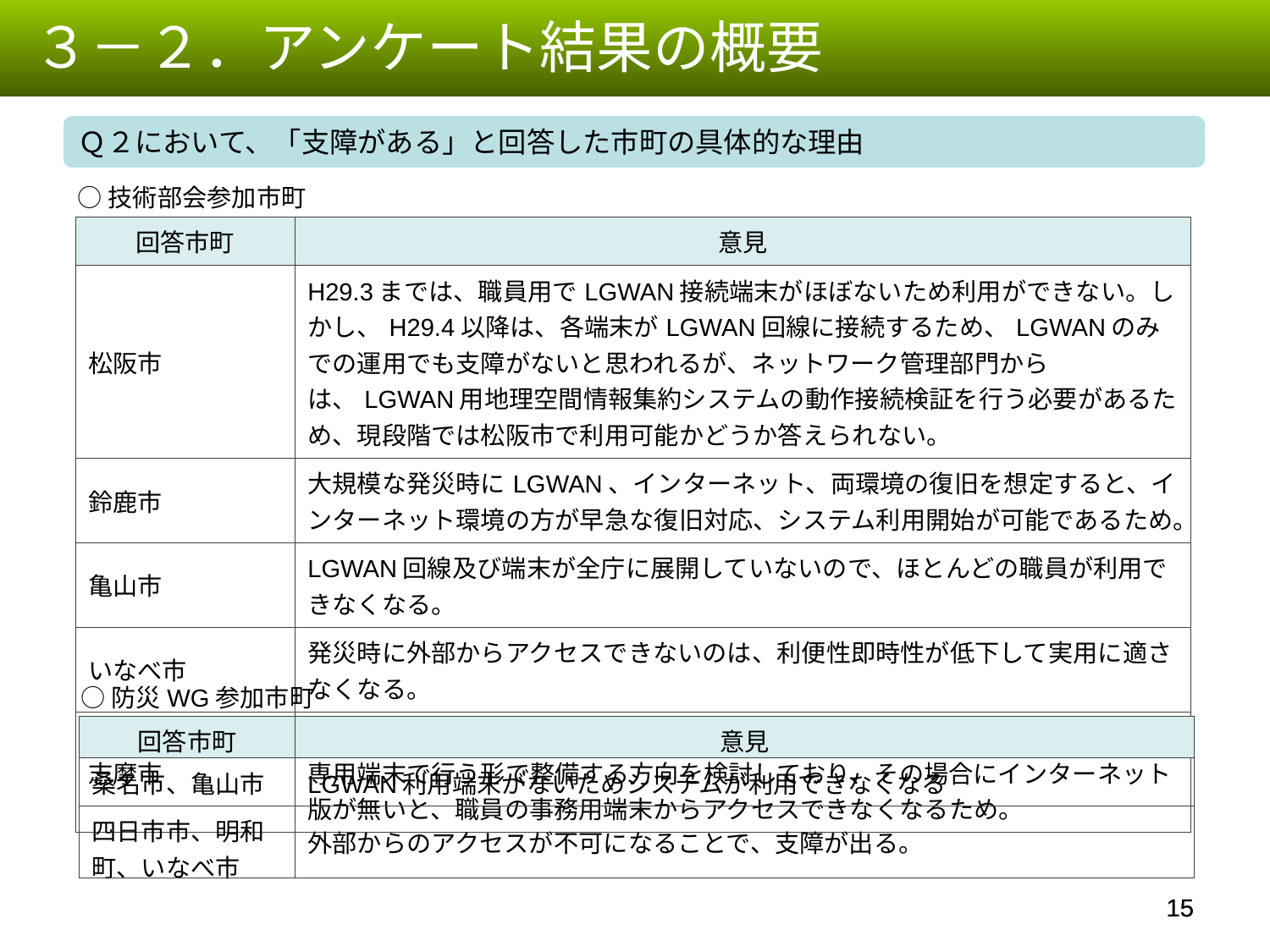

３－２．アンケート結果の概要
Ｑ２において、「支障がある」と回答した市町の具体的な理由
○技術部会参加市町
| 回答市町 | 意見 |
| --- | --- |
| 松阪市 | H29.3までは、職員用でLGWAN接続端末がほぼないため利用ができない。しかし、H29.4以降は、各端末がLGWAN回線に接続するため、LGWANのみでの運用でも支障がないと思われるが、ネットワーク管理部門からは、LGWAN用地理空間情報集約システムの動作接続検証を行う必要があるため、現段階では松阪市で利用可能かどうか答えられない。 |
| 鈴鹿市 | 大規模な発災時にLGWAN、インターネット、両環境の復旧を想定すると、インターネット環境の方が早急な復旧対応、システム利用開始が可能であるため。 |
| 亀山市 | LGWAN回線及び端末が全庁に展開していないので、ほとんどの職員が利用できなくなる。 |
| いなべ市 | 発災時に外部からアクセスできないのは、利便性即時性が低下して実用に適さなくなる。 |
| 志摩市 | セキュリティ強靭化事業において、インターネットを主とし、LGWAN接続を専用端末で行う形で整備する方向を検討しており、その場合にインターネット版が無いと、職員の事務用端末からアクセスできなくなるため。 |
○防災WG参加市町
| 回答市町 | 意見 |
| --- | --- |
| 桑名市、亀山市 | LGWAN利用端末がないためシステムが利用できなくなる |
| 四日市市、明和町、いなべ市 | 外部からのアクセスが不可になることで、支障が出る。 |
15
15